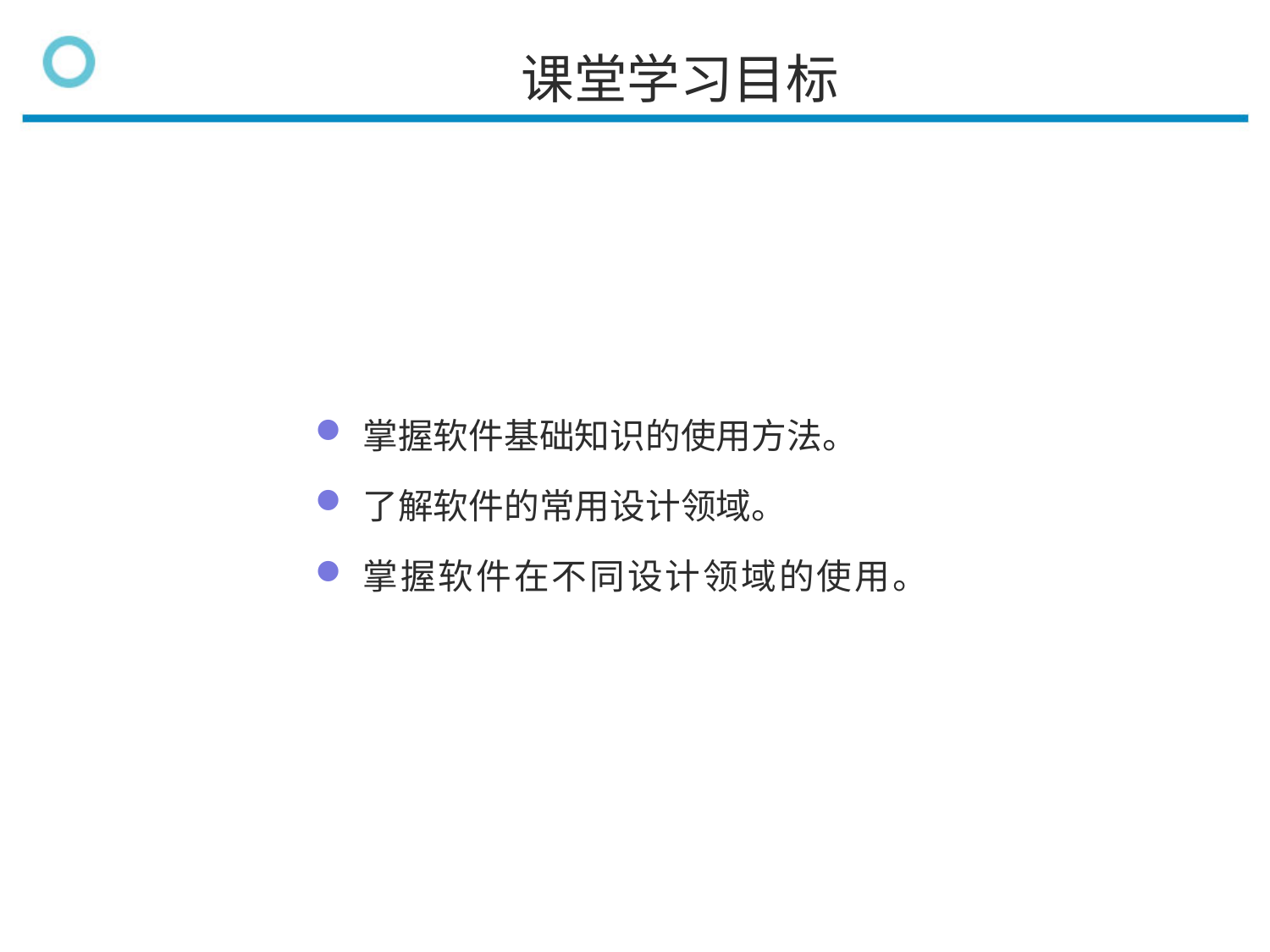

课堂学习目标
掌握软件基础知识的使用方法。
了解软件的常用设计领域。
掌握软件在不同设计领域的使用。